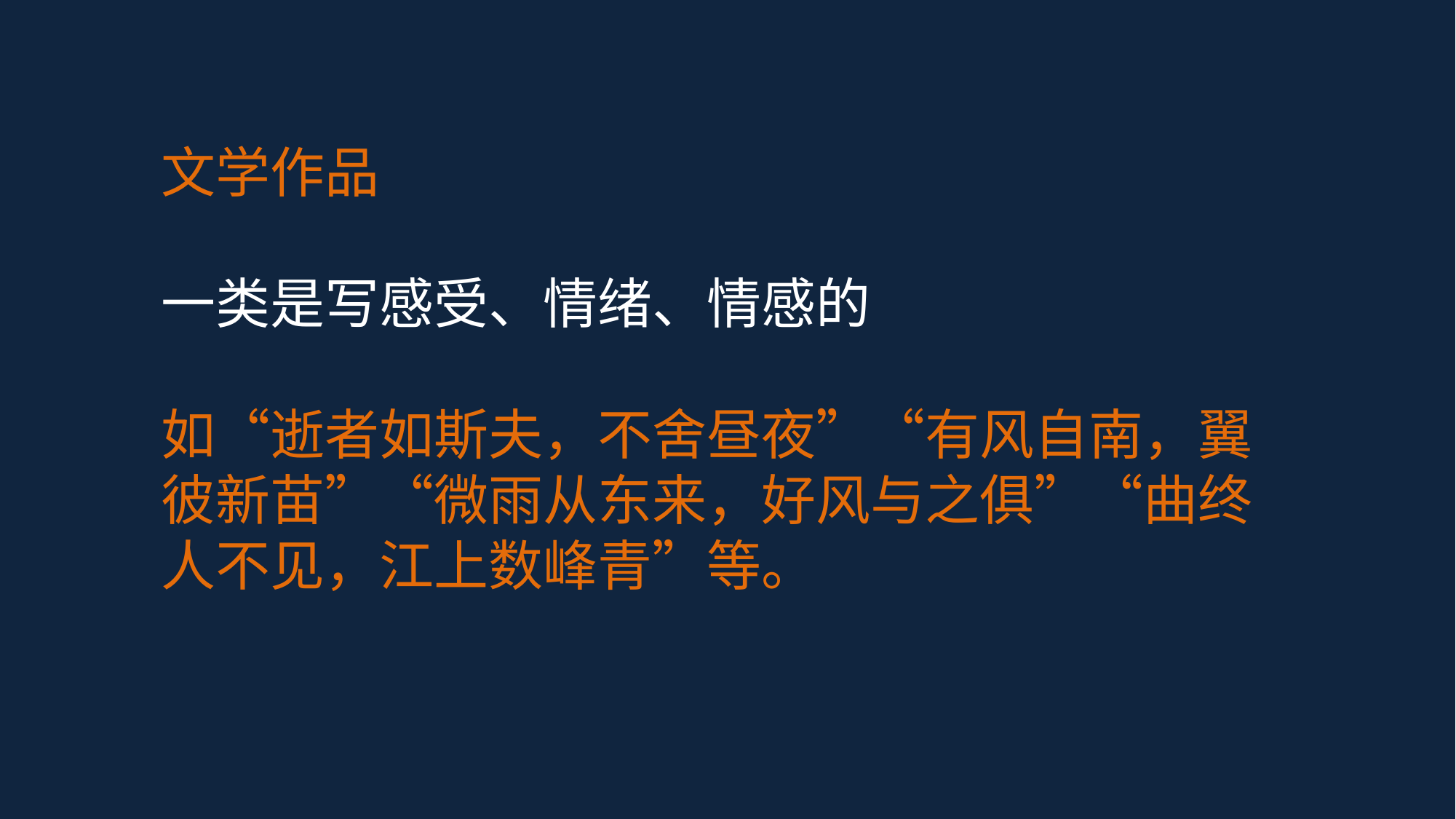

文学作品

一类是写感受、情绪、情感的

如“逝者如斯夫，不舍昼夜”“有风自南，翼彼新苗”“微雨从东来，好风与之俱”“曲终人不见，江上数峰青”等。